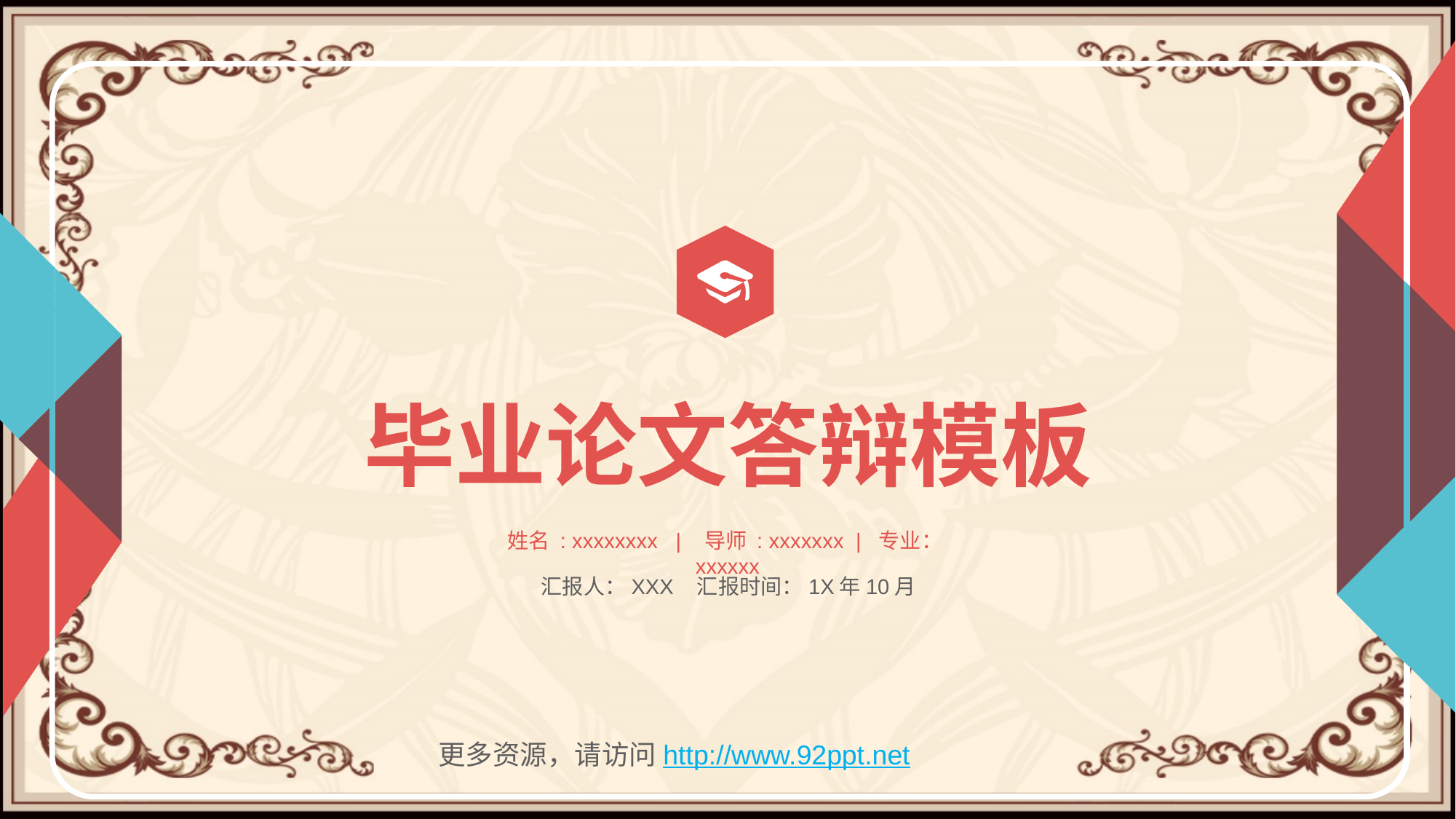

毕业论文答辩模板
姓名 : xxxxxxxx   |   导师 : xxxxxxx  |  专业：xxxxxx

汇报人：XXX   汇报时间：1X年10月
更多资源，请访问http://www.92ppt.net